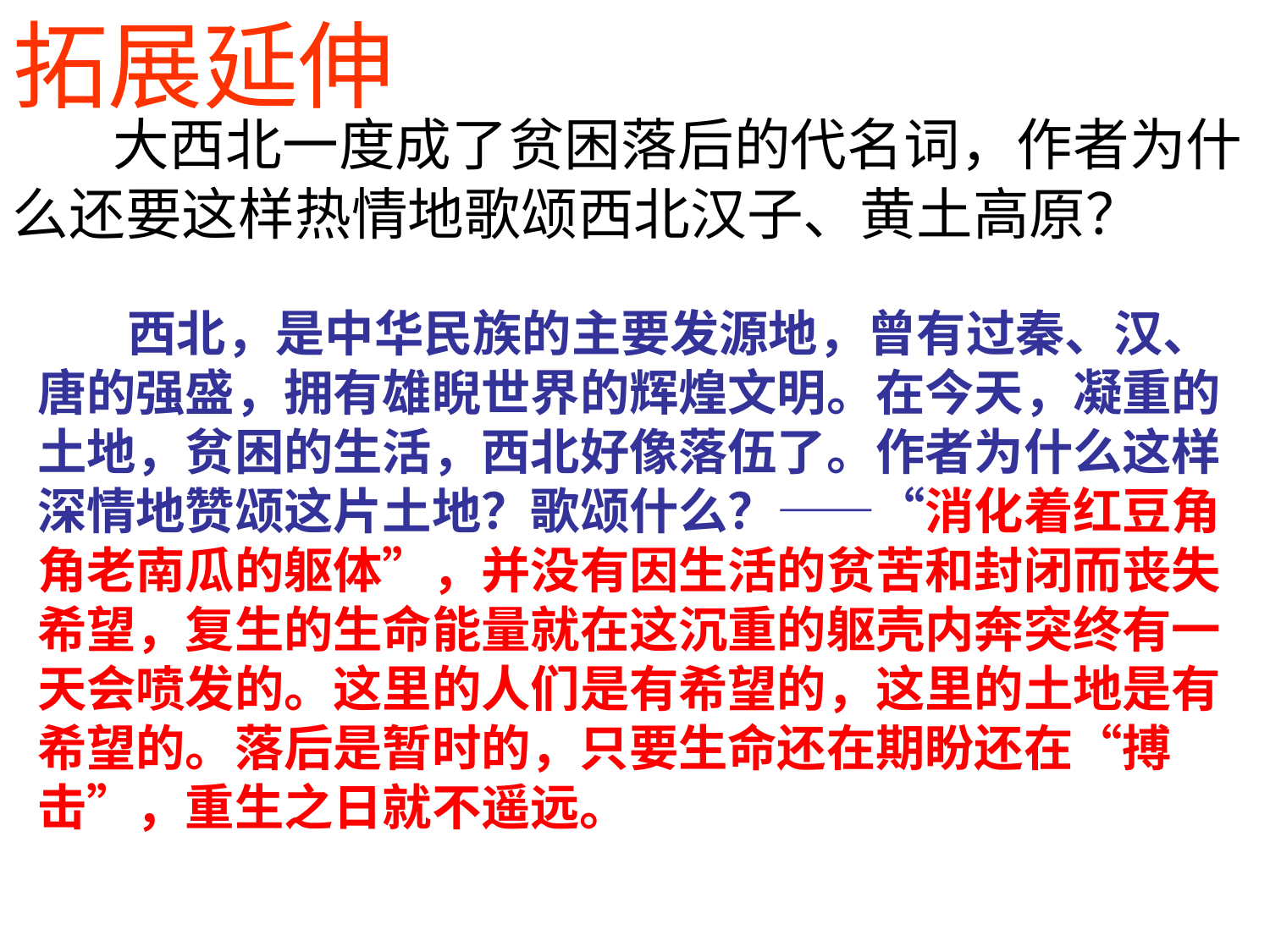

拓展延伸
      大西北一度成了贫困落后的代名词，作者为什么还要这样热情地歌颂西北汉子、黄土高原？
       西北，是中华民族的主要发源地，曾有过秦、汉、唐的强盛，拥有雄睨世界的辉煌文明。在今天，凝重的土地，贫困的生活，西北好像落伍了。作者为什么这样深情地赞颂这片土地？歌颂什么？——“消化着红豆角角老南瓜的躯体”，并没有因生活的贫苦和封闭而丧失希望，复生的生命能量就在这沉重的躯壳内奔突终有一天会喷发的。这里的人们是有希望的，这里的土地是有希望的。落后是暂时的，只要生命还在期盼还在“搏击”，重生之日就不遥远。